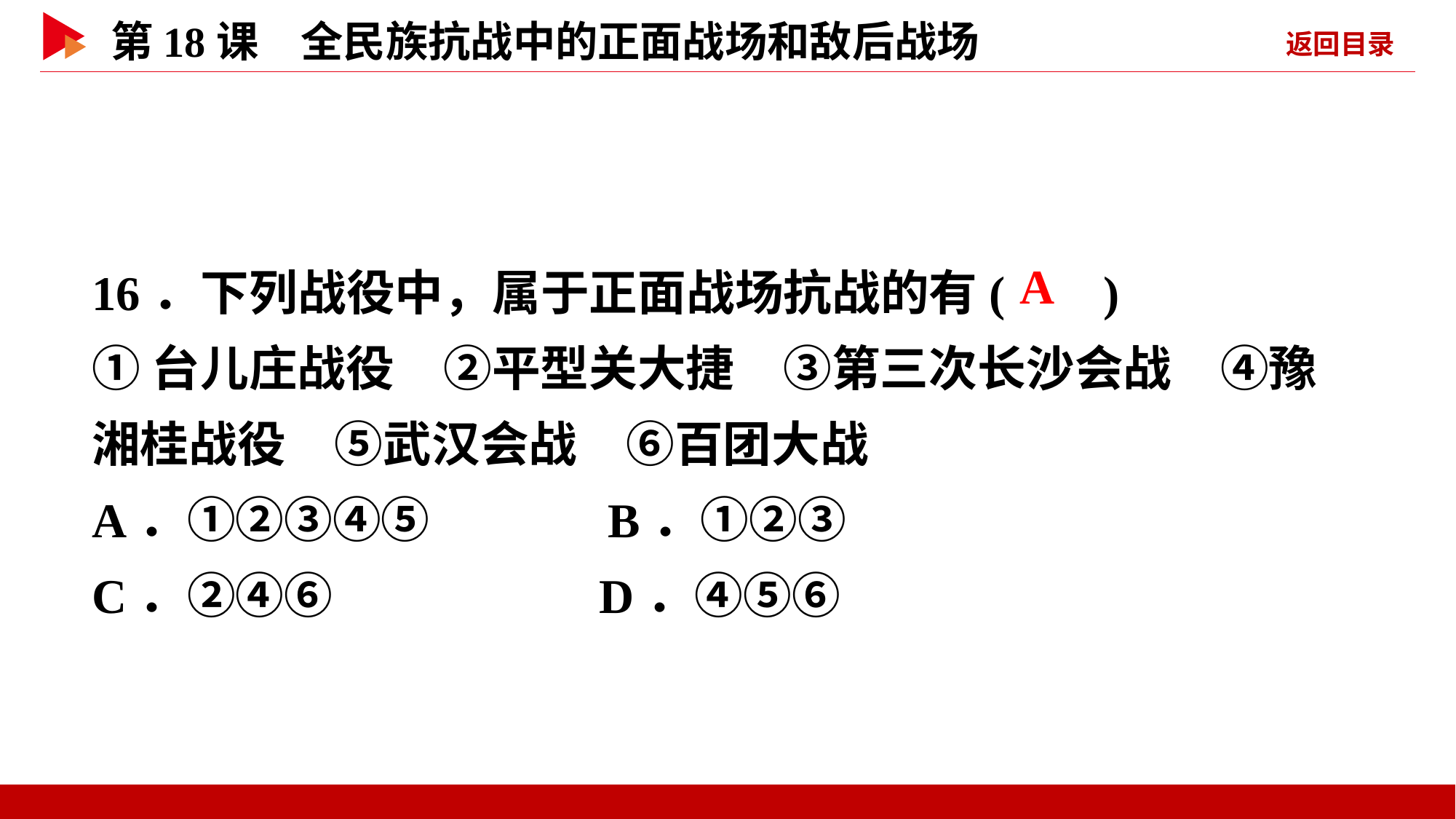

16．下列战役中，属于正面战场抗战的有(        )
①台儿庄战役　②平型关大捷　③第三次长沙会战　④豫湘桂战役　⑤武汉会战　⑥百团大战
A．①②③④⑤               B．①②③
C．②④⑥                       D．④⑤⑥
   A